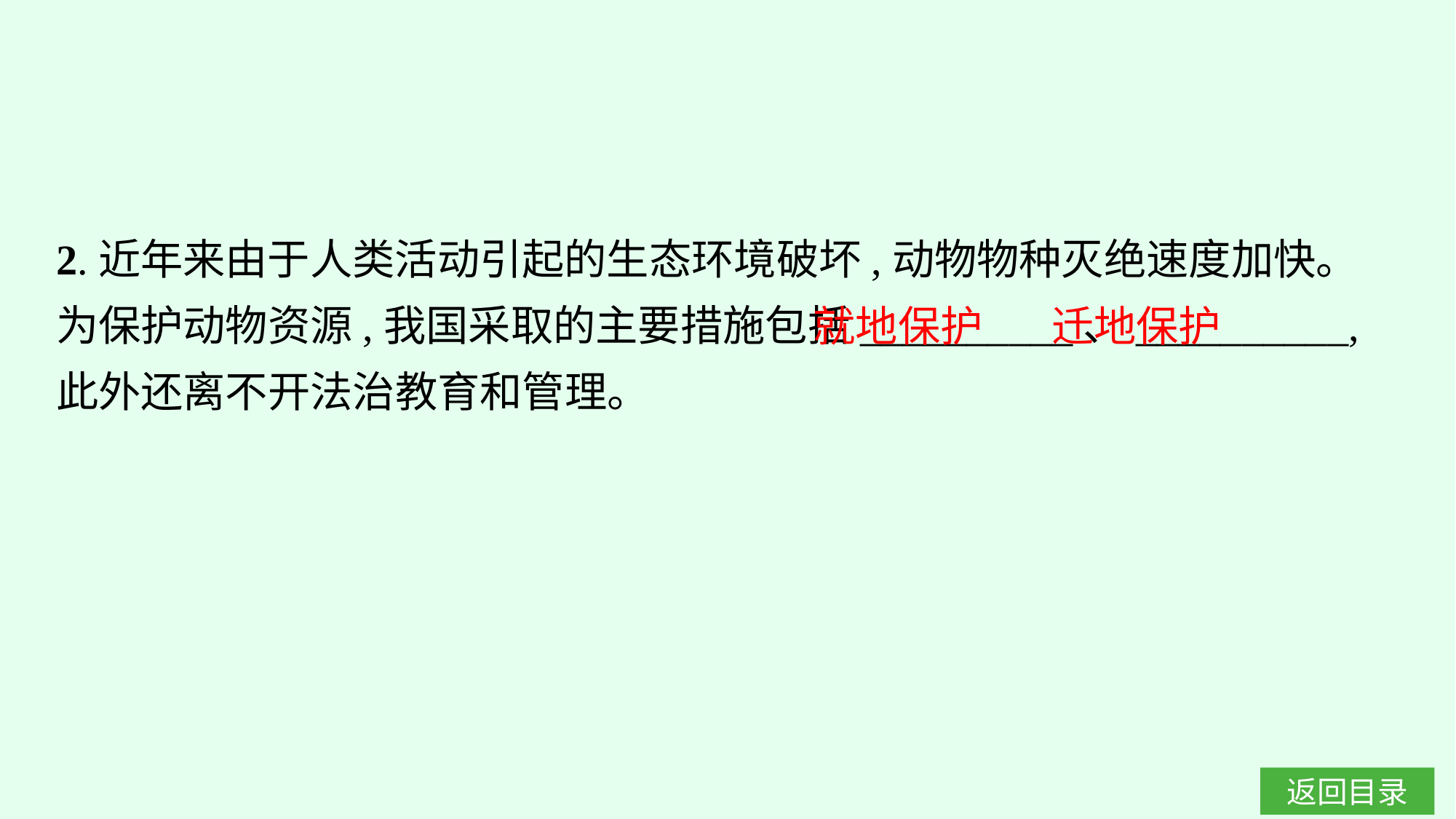

2.近年来由于人类活动引起的生态环境破坏,动物物种灭绝速度加快。为保护动物资源,我国采取的主要措施包括__________、__________,此外还离不开法治教育和管理。
就地保护
迁地保护